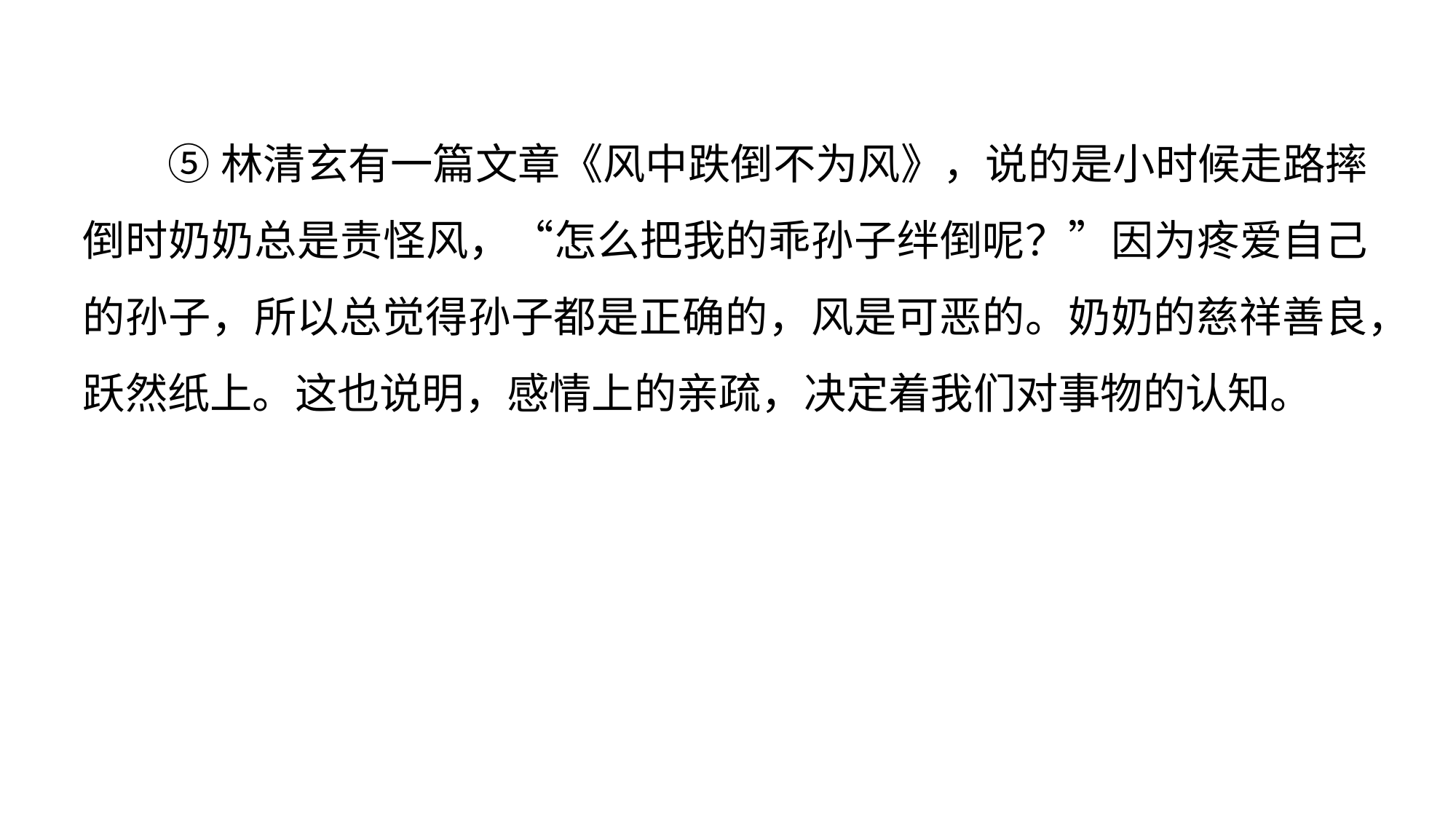

⑤林清玄有一篇文章《风中跌倒不为风》，说的是小时候走路摔倒时奶奶总是责怪风，“怎么把我的乖孙子绊倒呢？”因为疼爱自己的孙子，所以总觉得孙子都是正确的，风是可恶的。奶奶的慈祥善良，跃然纸上。这也说明，感情上的亲疏，决定着我们对事物的认知。